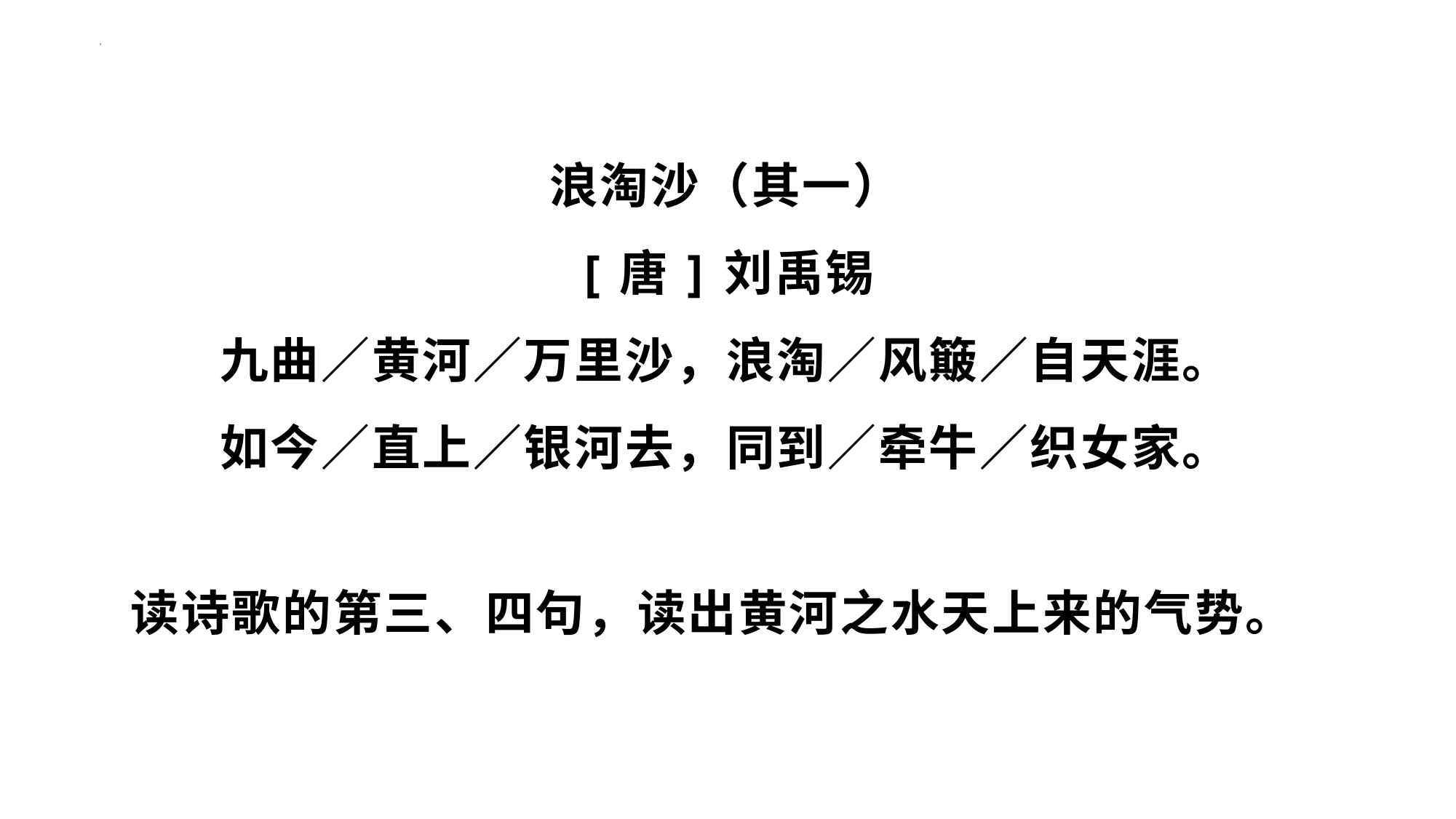

浪淘沙（其一）
[唐]刘禹锡
九曲／黄河／万里沙，浪淘／风簸／自天涯。
如今／直上／银河去，同到／牵牛／织女家。
读诗歌的第三、四句，读出黄河之水天上来的气势。